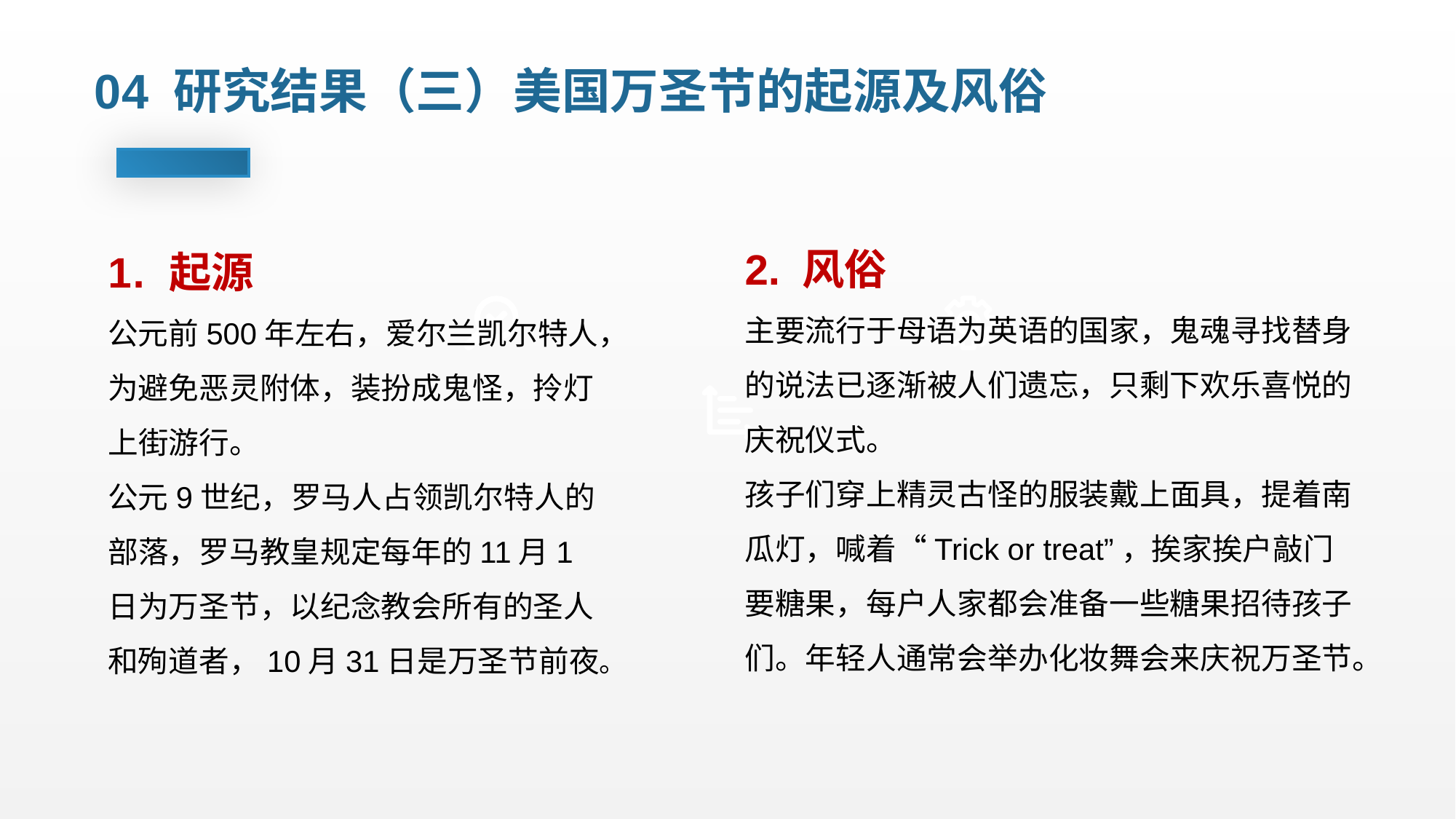

04 研究结果（三）美国万圣节的起源及风俗

2. 风俗
主要流行于母语为英语的国家，鬼魂寻找替身的说法已逐渐被人们遗忘，只剩下欢乐喜悦的庆祝仪式。
孩子们穿上精灵古怪的服装戴上面具，提着南瓜灯，喊着“Trick or treat”，挨家挨户敲门要糖果，每户人家都会准备一些糖果招待孩子们。年轻人通常会举办化妆舞会来庆祝万圣节。
起源
公元前500年左右，爱尔兰凯尔特人，为避免恶灵附体，装扮成鬼怪，拎灯上街游行。
公元9世纪，罗马人占领凯尔特人的部落，罗马教皇规定每年的11月1日为万圣节，以纪念教会所有的圣人和殉道者，10月31日是万圣节前夜。